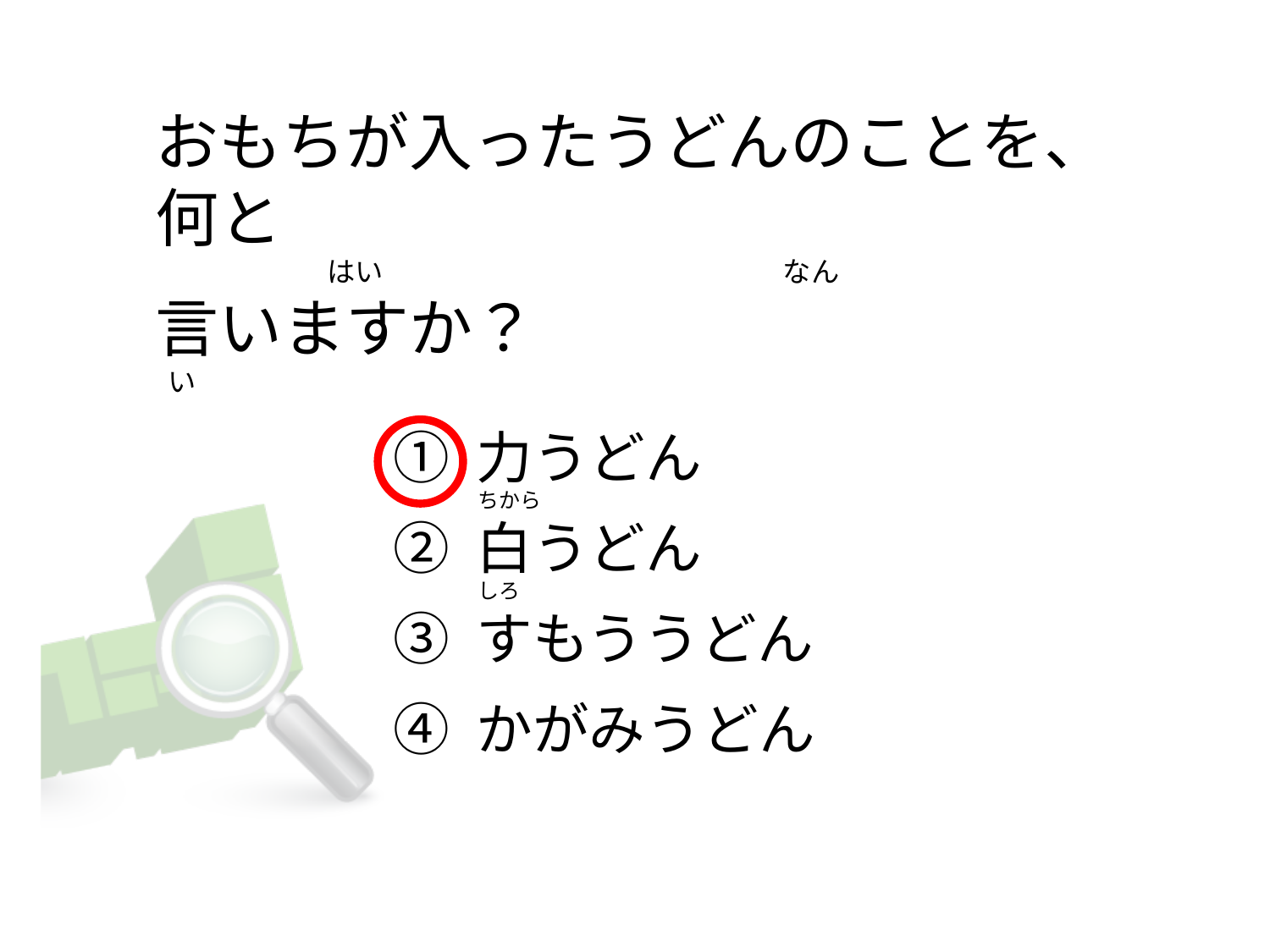

# おもちが入ったうどんのことを、何と                            はい                                                               なん 言いますか？  い
① 力うどん
② 白うどん
③ すもううどん
④ かがみうどん

ちから
しろ